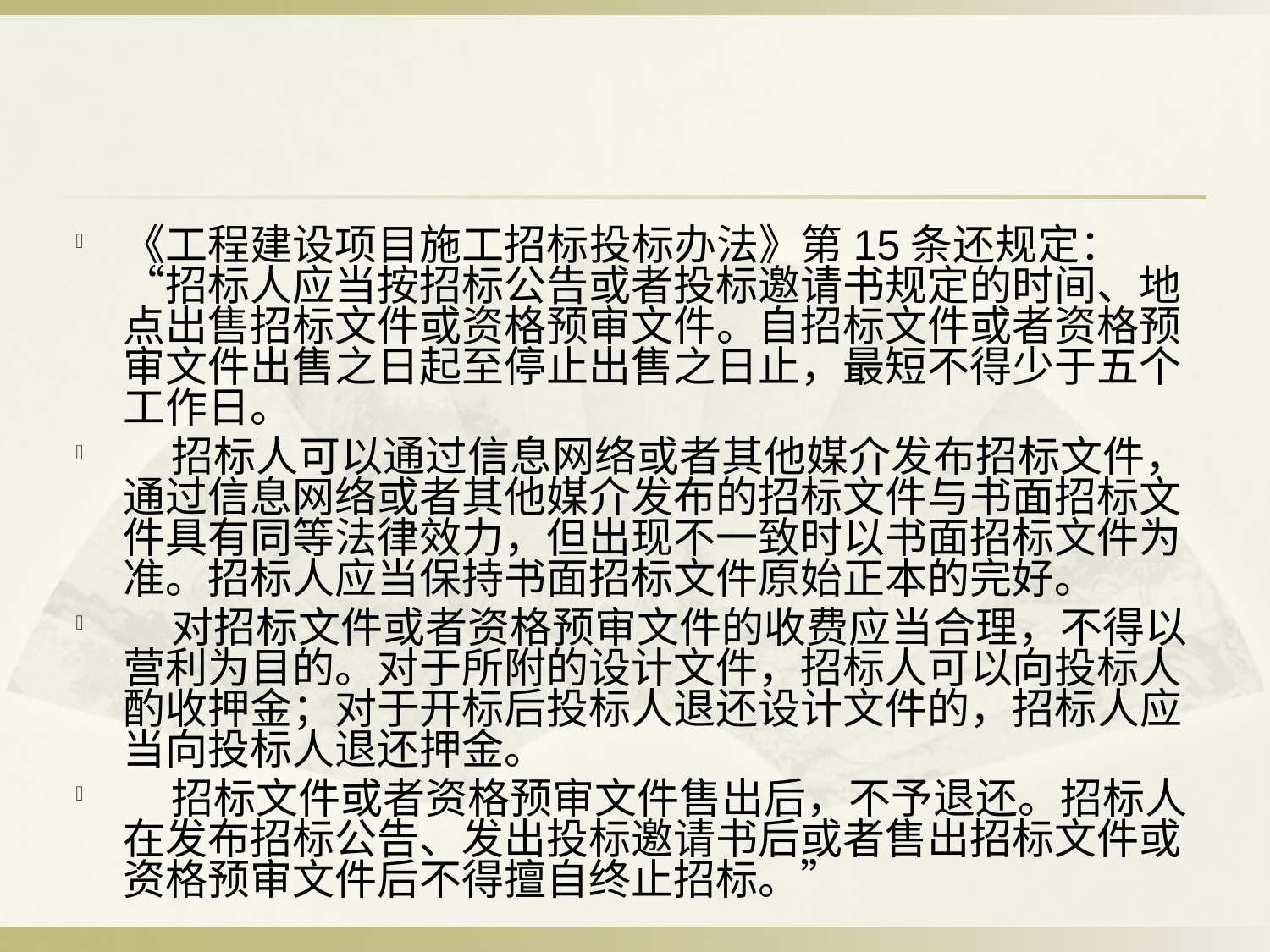

#
《工程建设项目施工招标投标办法》第15条还规定：“招标人应当按招标公告或者投标邀请书规定的时间、地点出售招标文件或资格预审文件。自招标文件或者资格预审文件出售之日起至停止出售之日止，最短不得少于五个工作日。
    招标人可以通过信息网络或者其他媒介发布招标文件，通过信息网络或者其他媒介发布的招标文件与书面招标文件具有同等法律效力，但出现不一致时以书面招标文件为准。招标人应当保持书面招标文件原始正本的完好。
    对招标文件或者资格预审文件的收费应当合理，不得以营利为目的。对于所附的设计文件，招标人可以向投标人酌收押金；对于开标后投标人退还设计文件的，招标人应当向投标人退还押金。
    招标文件或者资格预审文件售出后，不予退还。招标人在发布招标公告、发出投标邀请书后或者售出招标文件或资格预审文件后不得擅自终止招标。”